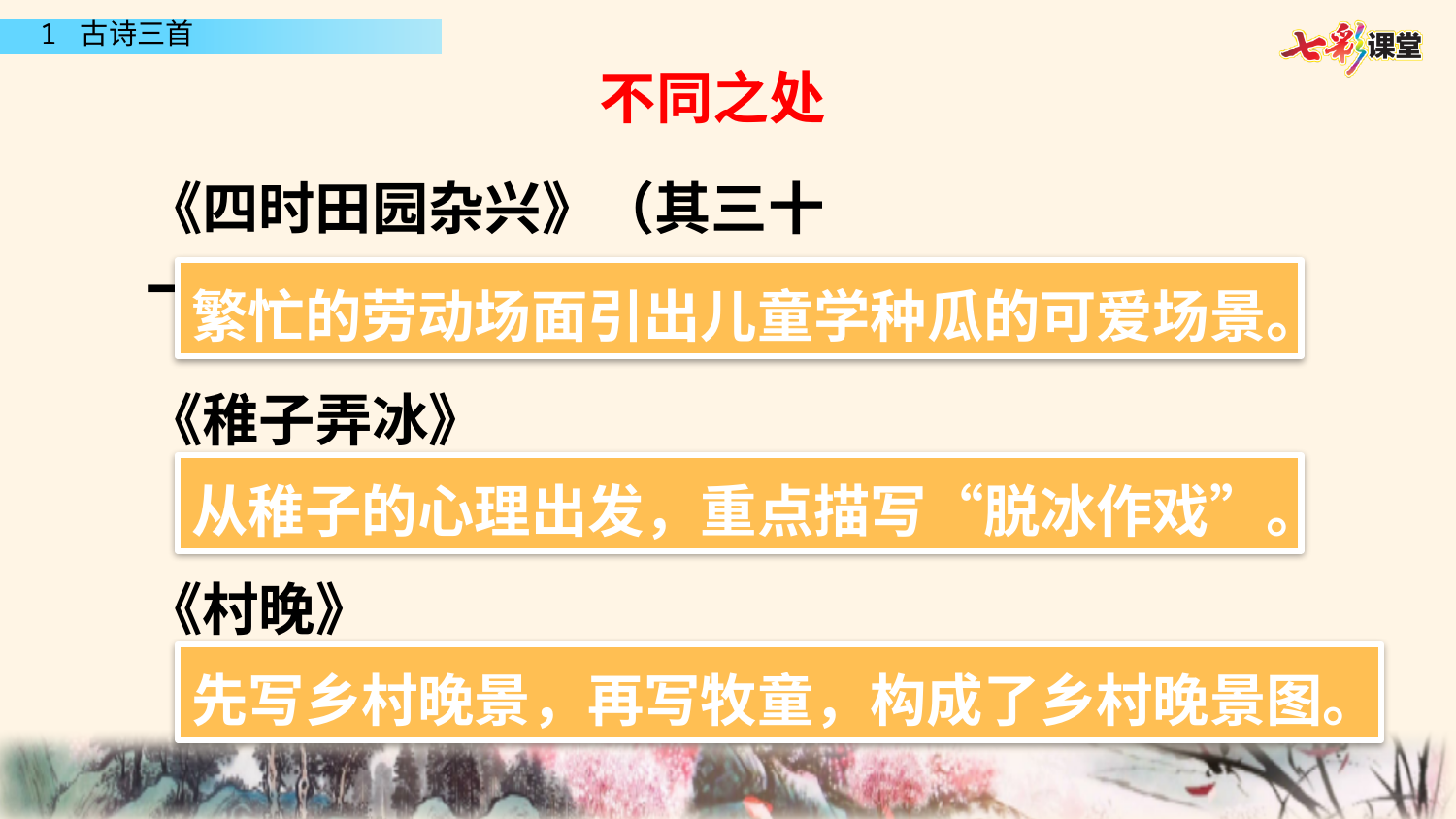

不同之处
《四时田园杂兴》（其三十一）
繁忙的劳动场面引出儿童学种瓜的可爱场景。
《稚子弄冰》
从稚子的心理出发，重点描写“脱冰作戏”。
《村晚》
先写乡村晚景，再写牧童，构成了乡村晚景图。